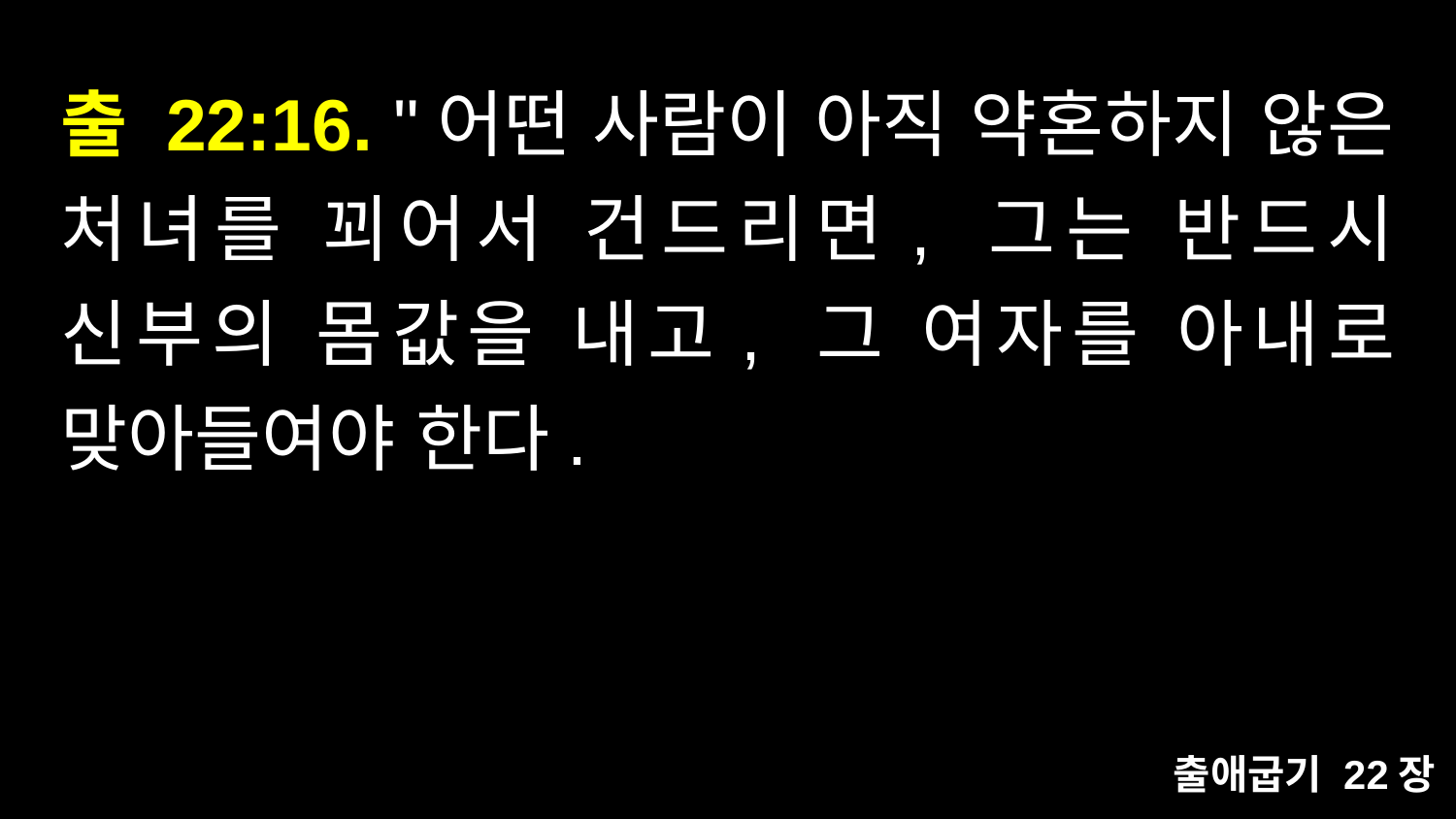

# 출 22:16. "어떤 사람이 아직 약혼하지 않은 처녀를 꾀어서 건드리면, 그는 반드시 신부의 몸값을 내고, 그 여자를 아내로 맞아들여야 한다.
출애굽기 22장